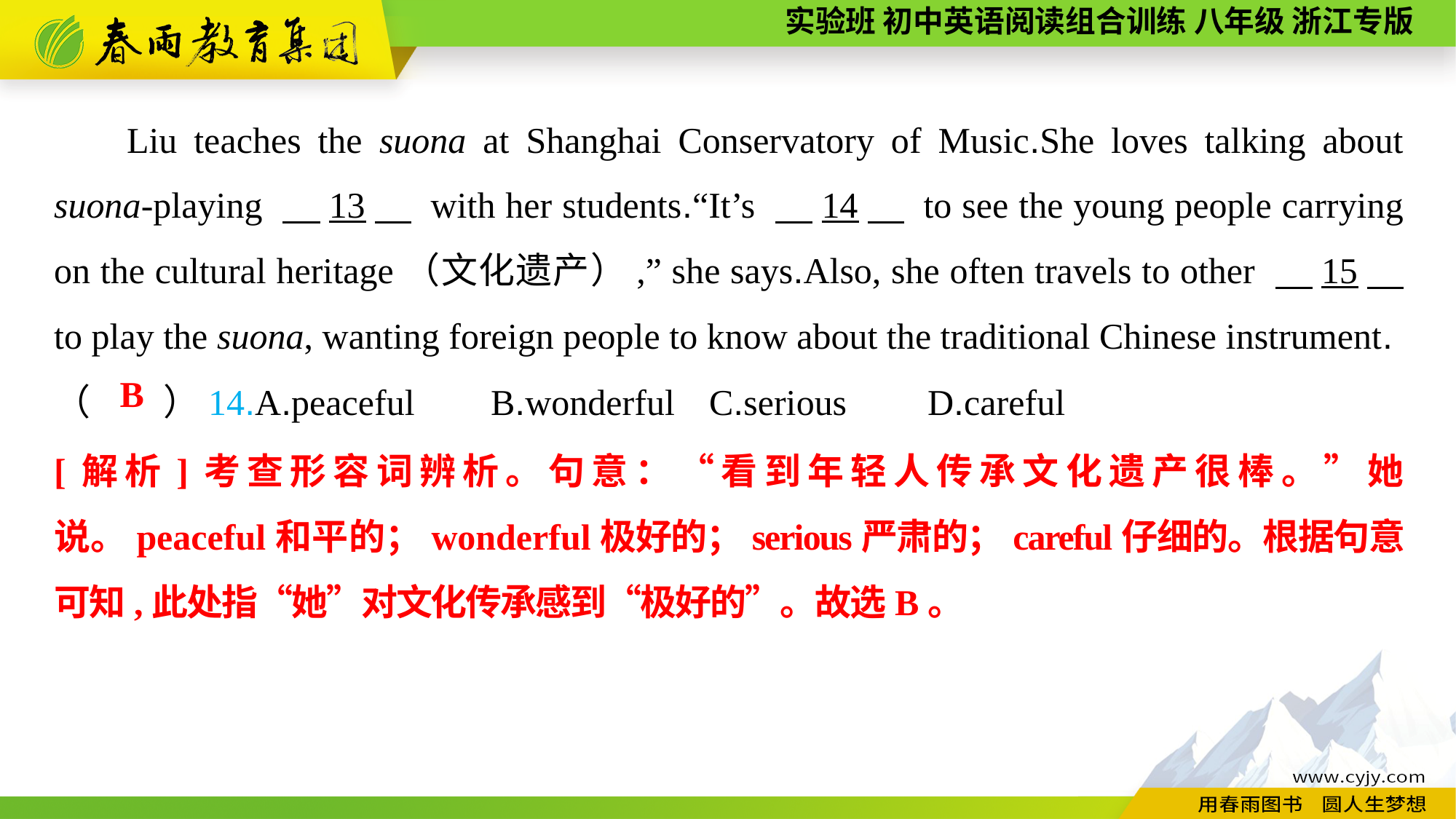

Liu teaches the suona at Shanghai Conservatory of Music.She loves talking about suona-playing 　13　 with her students.“It’s 　14　 to see the young people carrying on the cultural heritage（文化遗产）,” she says.Also, she often travels to other 　15　 to play the suona, wanting foreign people to know about the traditional Chinese instrument.
（　　）14.A.peaceful	B.wonderful	C.serious	D.careful
B
[解析]考查形容词辨析。句意：“看到年轻人传承文化遗产很棒。”她说。peaceful和平的；wonderful极好的；serious严肃的；careful仔细的。根据句意可知,此处指“她”对文化传承感到“极好的”。故选B。